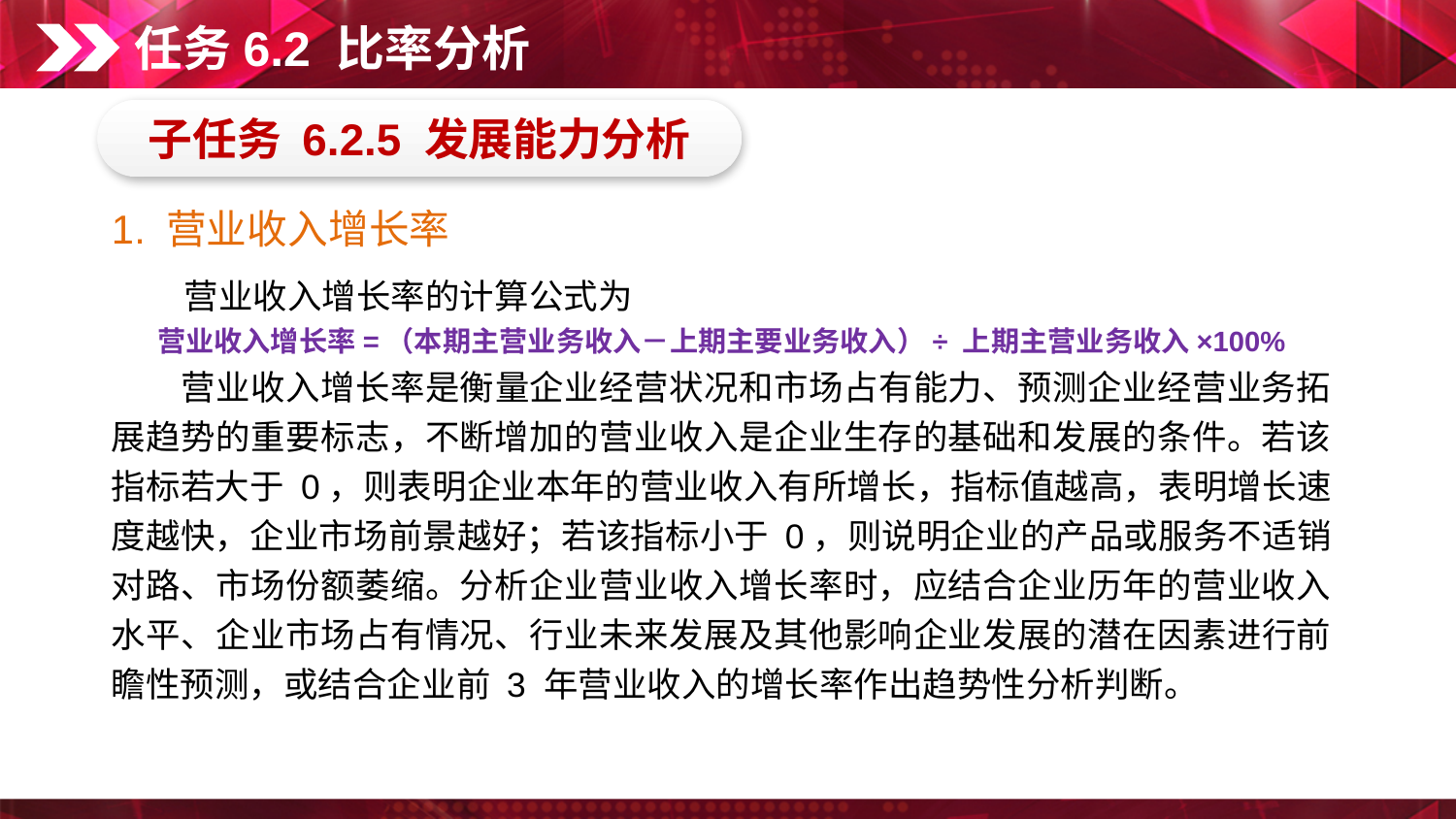

任务6.2 比率分析

子任务 6.2.5 发展能力分析
1. 营业收入增长率
　　营业收入增长率的计算公式为
营业收入增长率=（本期主营业务收入－上期主要业务收入）÷ 上期主营业务收入×100%
　　营业收入增长率是衡量企业经营状况和市场占有能力、预测企业经营业务拓展趋势的重要标志，不断增加的营业收入是企业生存的基础和发展的条件。若该指标若大于 0，则表明企业本年的营业收入有所增长，指标值越高，表明增长速度越快，企业市场前景越好；若该指标小于 0，则说明企业的产品或服务不适销对路、市场份额萎缩。分析企业营业收入增长率时，应结合企业历年的营业收入水平、企业市场占有情况、行业未来发展及其他影响企业发展的潜在因素进行前瞻性预测，或结合企业前 3 年营业收入的增长率作出趋势性分析判断。